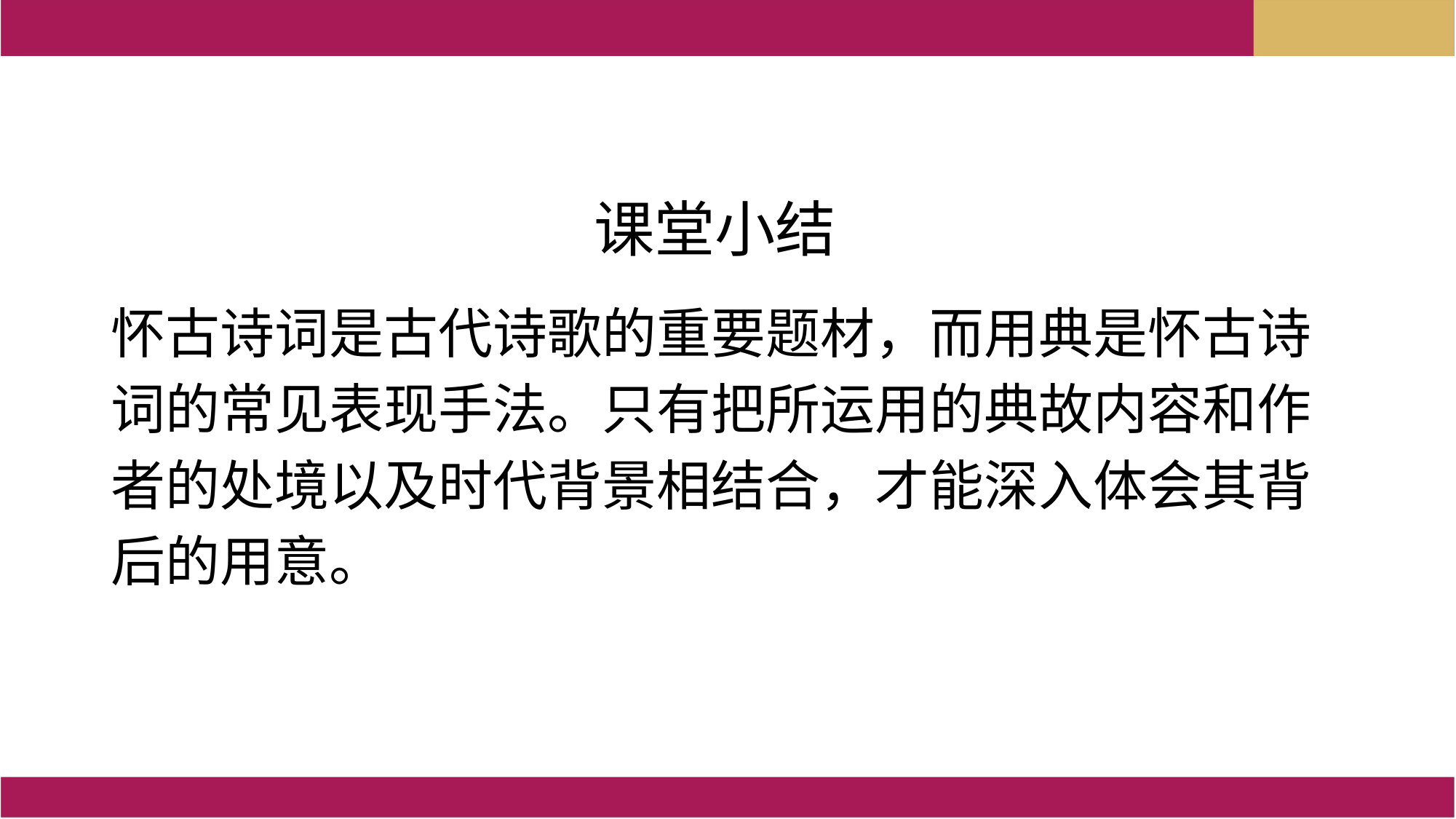

课堂小结
怀古诗词是古代诗歌的重要题材，而用典是怀古诗词的常见表现手法。只有把所运用的典故内容和作者的处境以及时代背景相结合，才能深入体会其背后的用意。